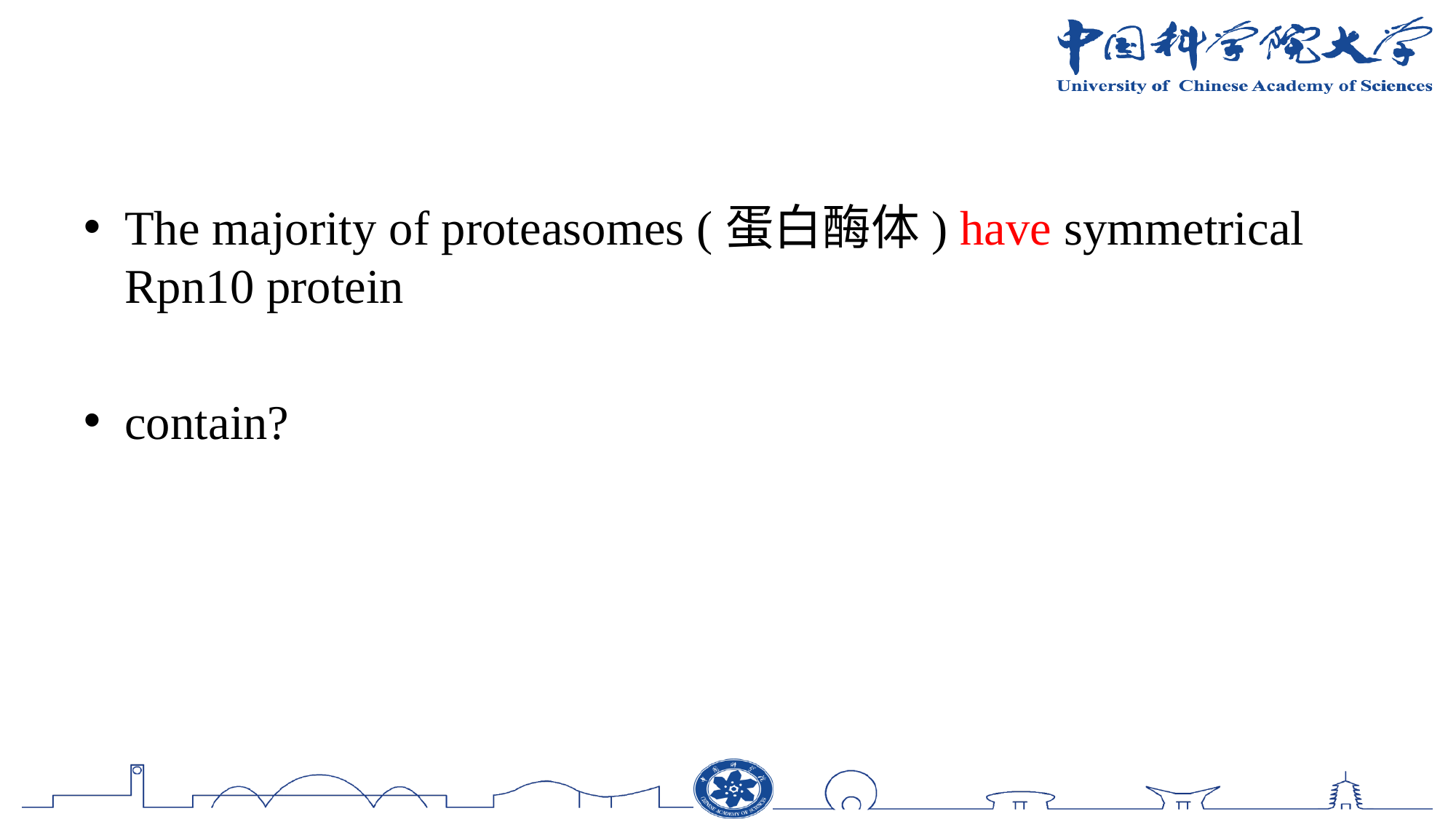

#
The majority of proteasomes (蛋白酶体) have symmetrical Rpn10 protein

contain?